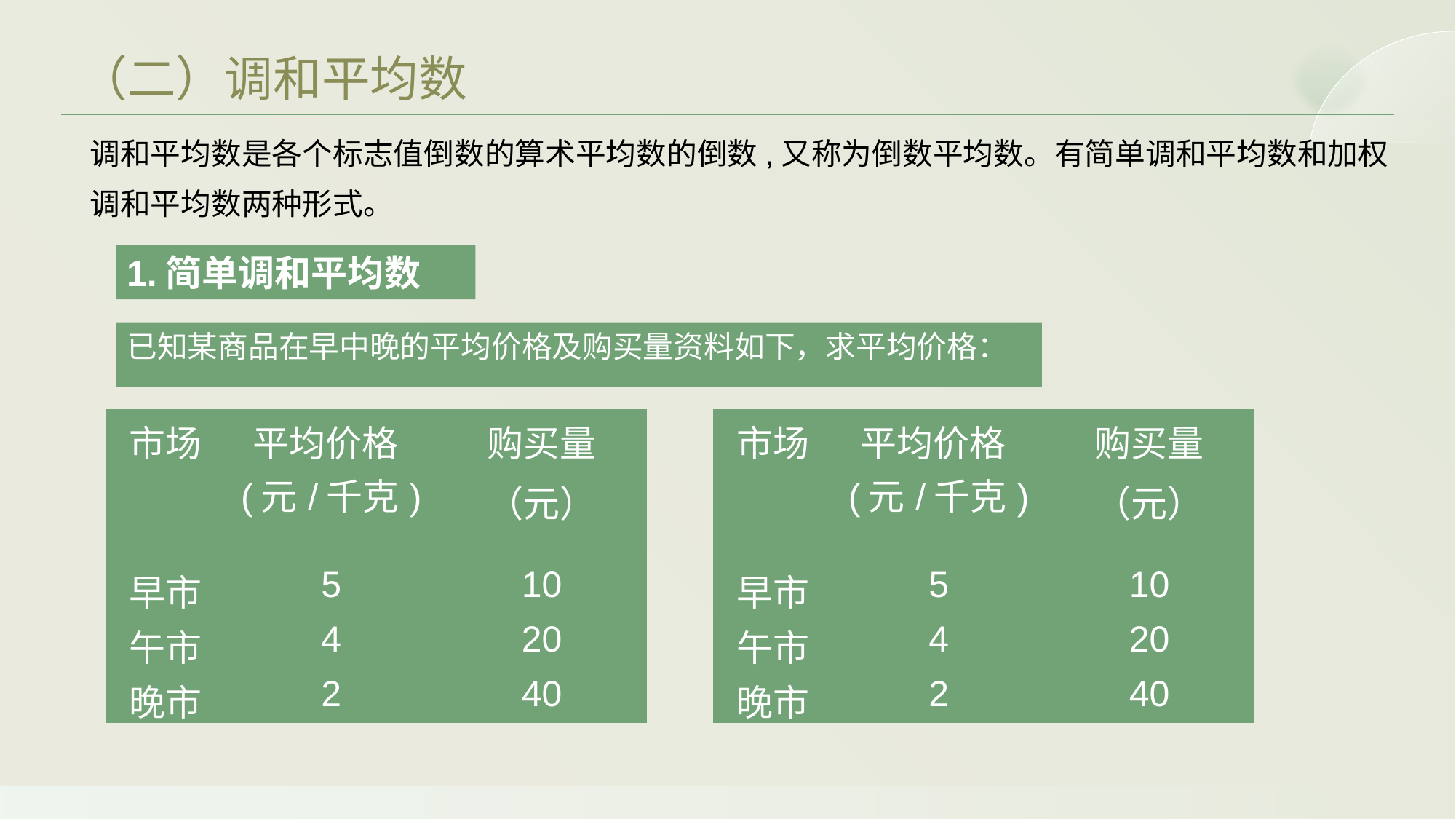

（二）调和平均数
调和平均数是各个标志值倒数的算术平均数的倒数,又称为倒数平均数。有简单调和平均数和加权调和平均数两种形式。
1.简单调和平均数
已知某商品在早中晚的平均价格及购买量资料如下，求平均价格：
| 市场 | 平均价格(元/千克) | 购买量 （元） |
| --- | --- | --- |
| 早市 | 5 | 10 |
| 午市 | 4 | 20 |
| 晚市 | 2 | 40 |
| 市场 | 平均价格(元/千克) | 购买量 （元） |
| --- | --- | --- |
| 早市 | 5 | 10 |
| 午市 | 4 | 20 |
| 晚市 | 2 | 40 |